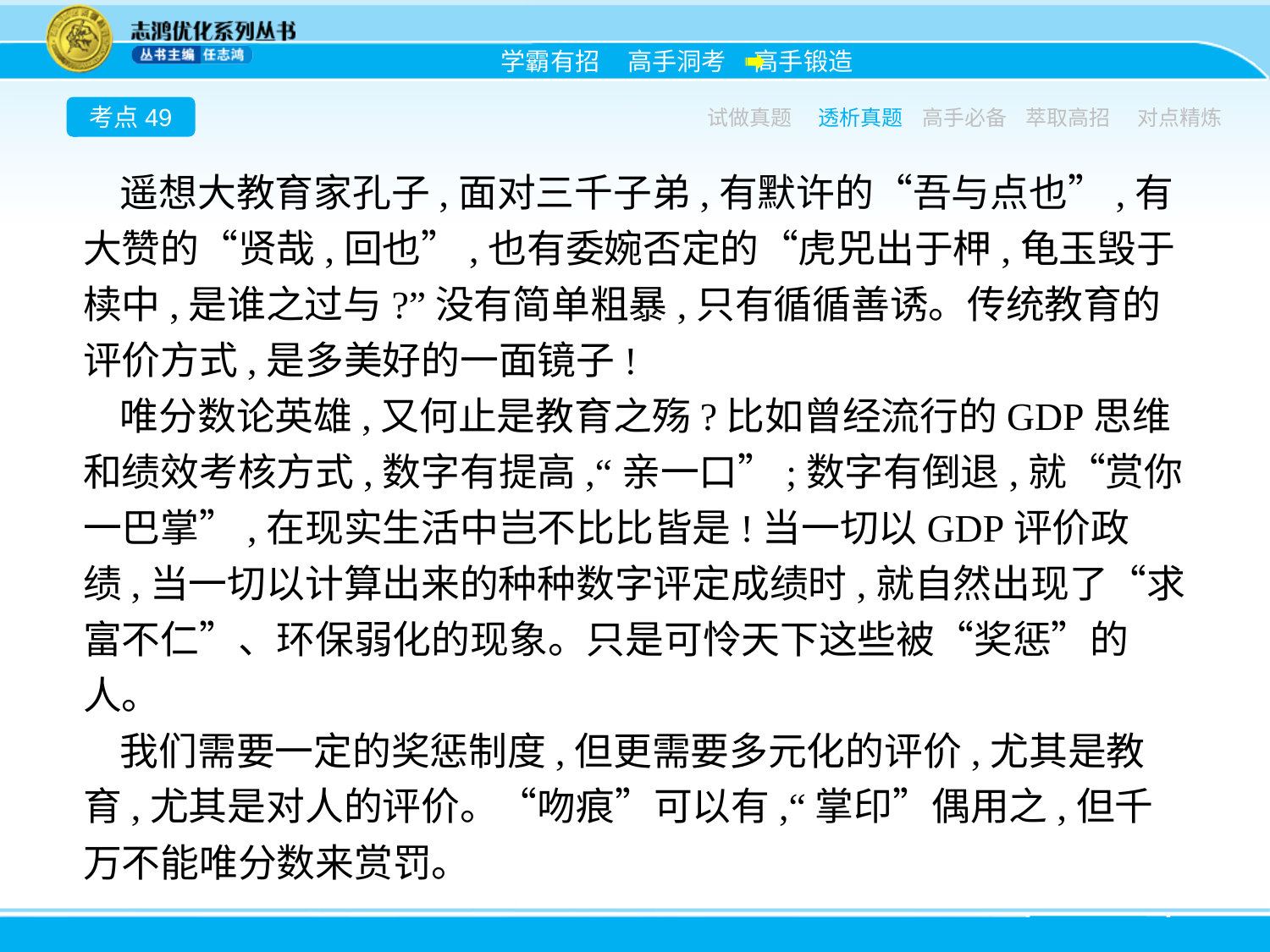

考点49
试做真题
透析真题
高手必备
萃取高招
对点精炼
遥想大教育家孔子,面对三千子弟,有默许的“吾与点也”,有大赞的“贤哉,回也”,也有委婉否定的“虎兕出于柙,龟玉毁于椟中,是谁之过与?”没有简单粗暴,只有循循善诱。传统教育的评价方式,是多美好的一面镜子!
唯分数论英雄,又何止是教育之殇?比如曾经流行的GDP思维和绩效考核方式,数字有提高,“亲一口”;数字有倒退,就“赏你一巴掌”,在现实生活中岂不比比皆是!当一切以GDP评价政绩,当一切以计算出来的种种数字评定成绩时,就自然出现了“求富不仁”、环保弱化的现象。只是可怜天下这些被“奖惩”的人。
我们需要一定的奖惩制度,但更需要多元化的评价,尤其是教育,尤其是对人的评价。“吻痕”可以有,“掌印”偶用之,但千万不能唯分数来赏罚。